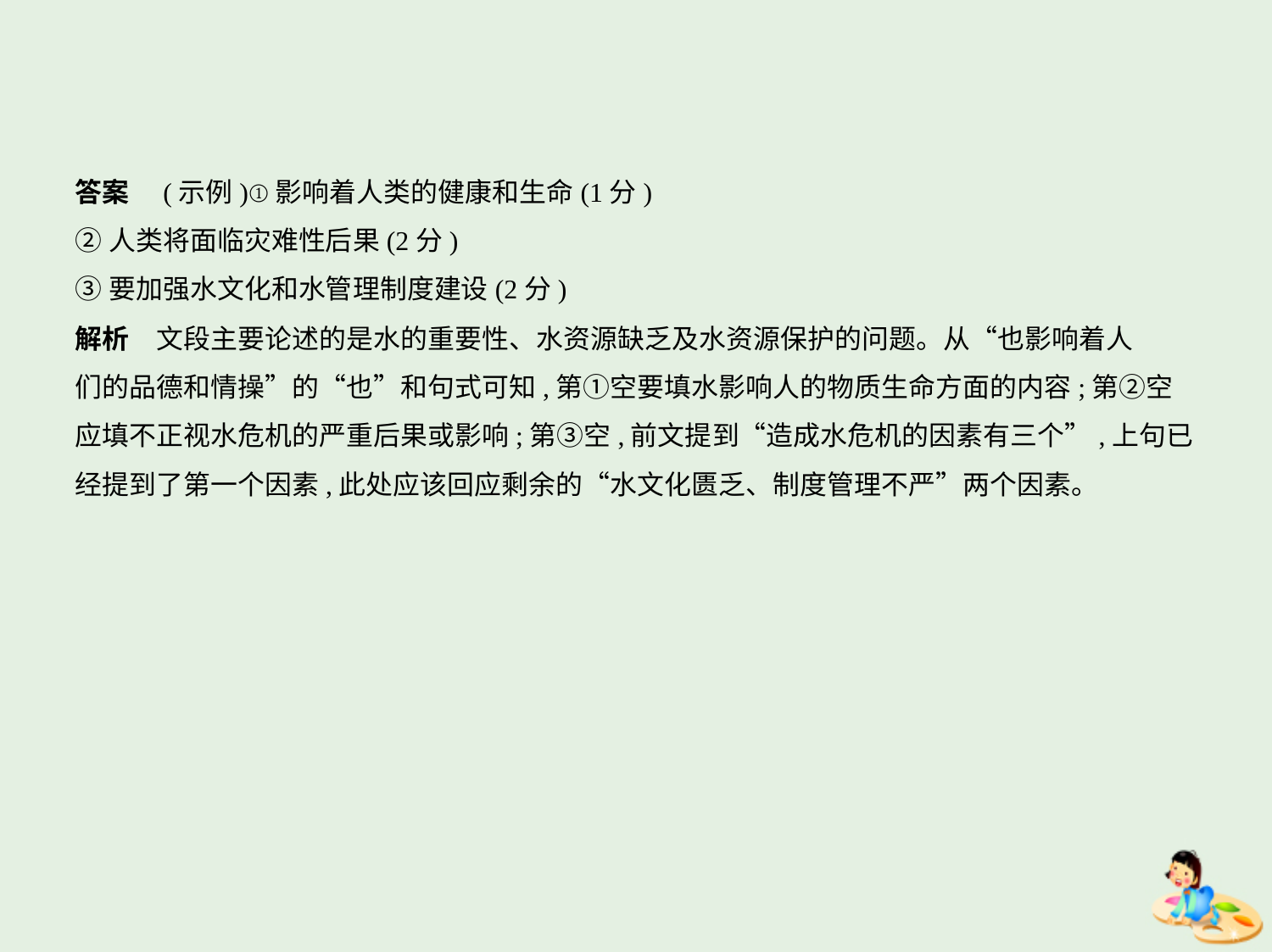

答案　(示例)①影响着人类的健康和生命(1分)
②人类将面临灾难性后果(2分)
③要加强水文化和水管理制度建设(2分)
解析　文段主要论述的是水的重要性、水资源缺乏及水资源保护的问题。从“也影响着人
们的品德和情操”的“也”和句式可知,第①空要填水影响人的物质生命方面的内容;第②空
应填不正视水危机的严重后果或影响;第③空,前文提到“造成水危机的因素有三个”,上句已
经提到了第一个因素,此处应该回应剩余的“水文化匮乏、制度管理不严”两个因素。